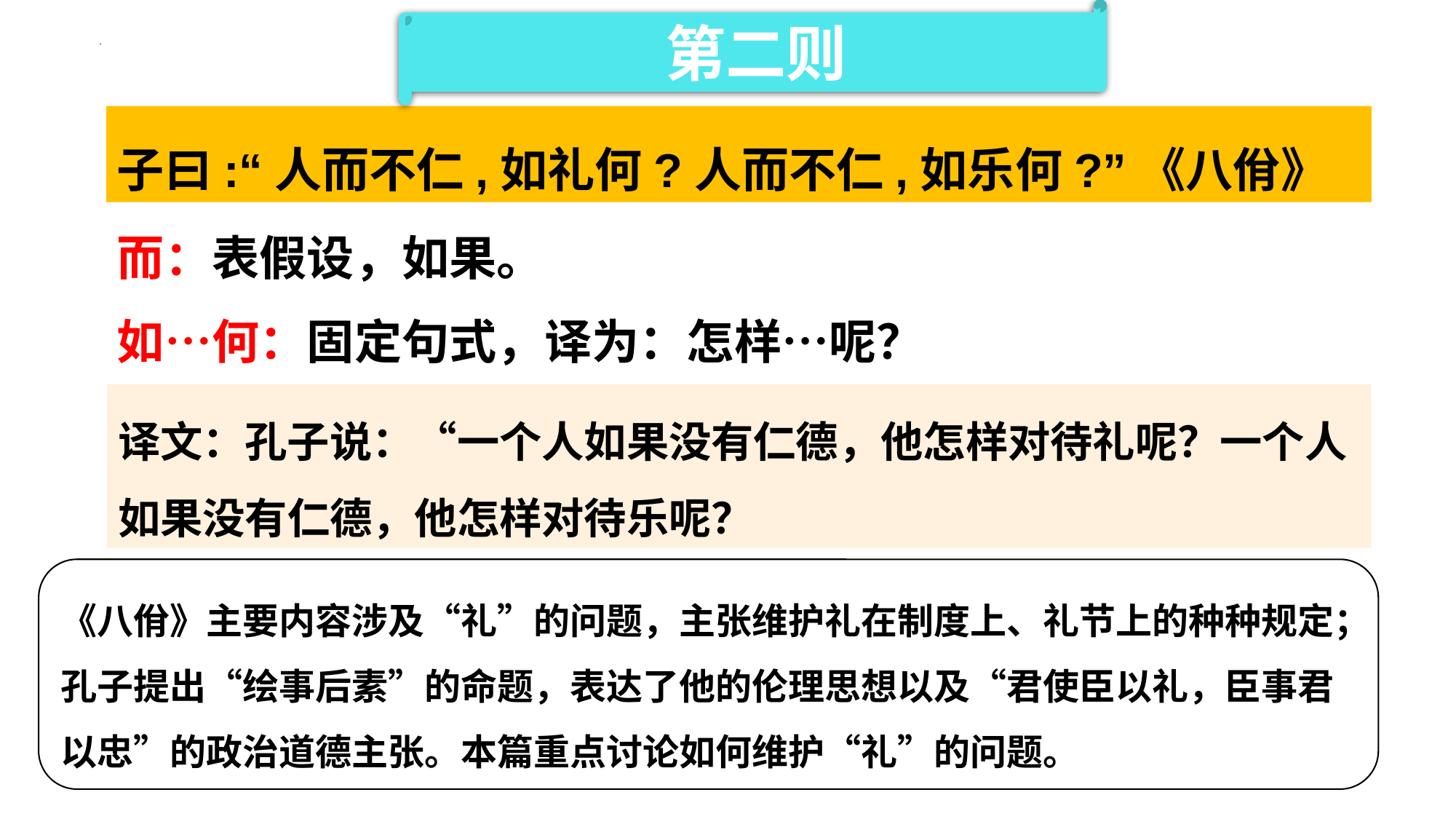

第二则
子曰:“人而不仁,如礼何?人而不仁,如乐何?”《八佾》
而：表假设，如果。
如…何：固定句式，译为：怎样…呢？
译文：孔子说：“一个人如果没有仁德，他怎样对待礼呢？一个人如果没有仁德，他怎样对待乐呢？
《八佾》主要内容涉及“礼”的问题，主张维护礼在制度上、礼节上的种种规定；孔子提出“绘事后素”的命题，表达了他的伦理思想以及“君使臣以礼，臣事君以忠”的政治道德主张。本篇重点讨论如何维护“礼”的问题。